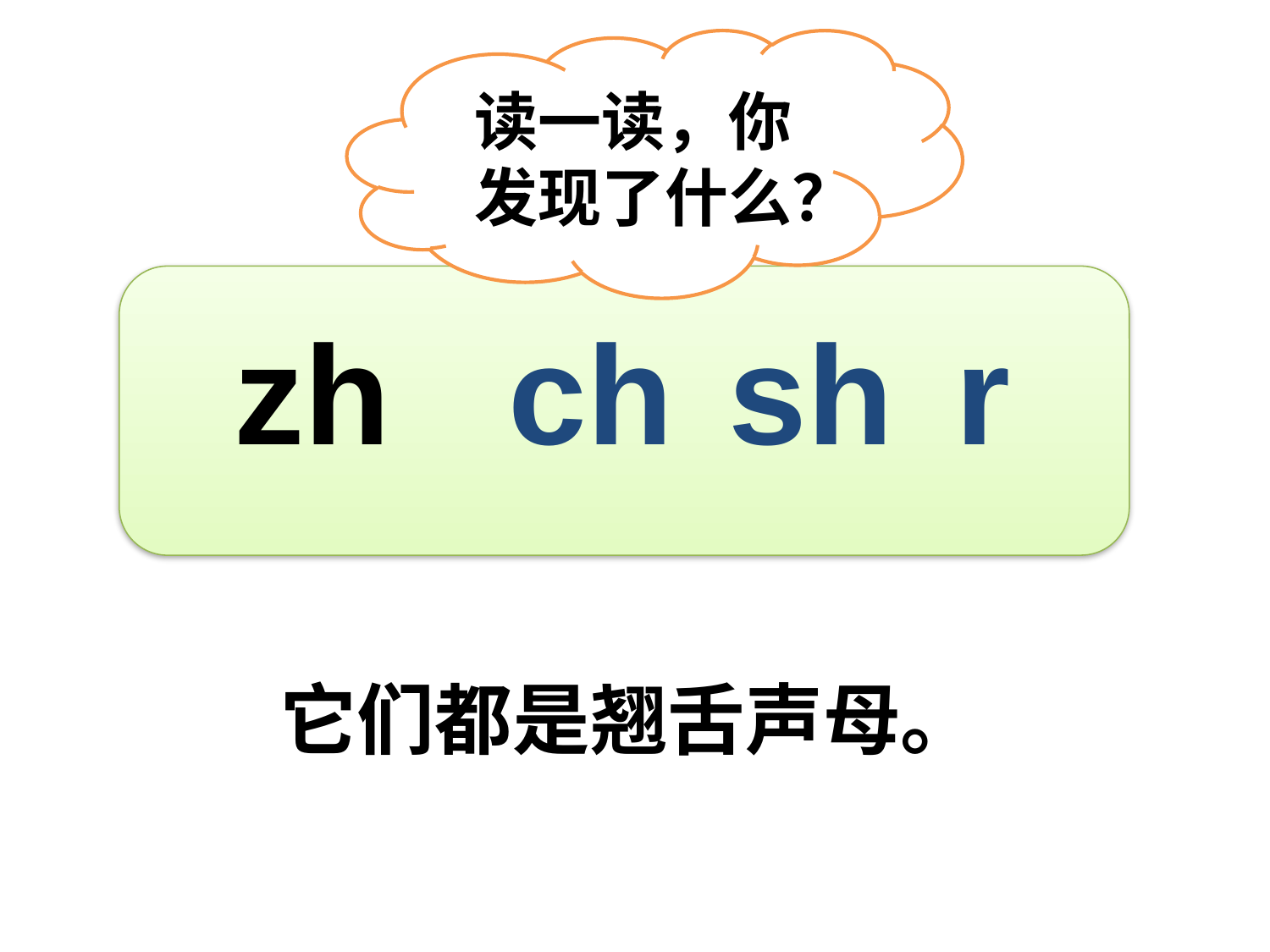

读一读，你发现了什么？

zh
ch
sh
r
它们都是翘舌声母。
0